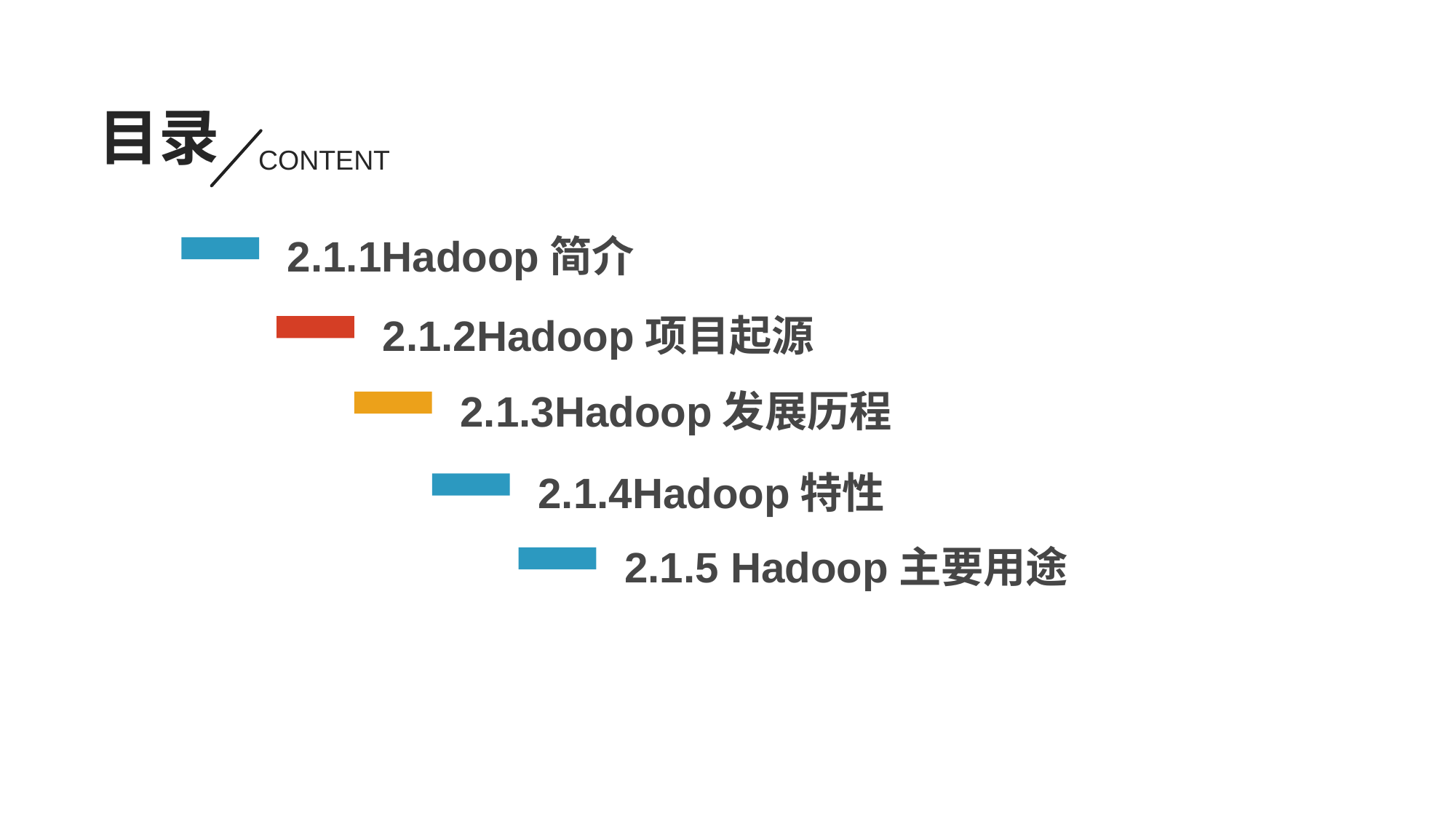

目录
CONTENT
2.1.1Hadoop简介

2.1.2Hadoop项目起源

2.1.3Hadoop发展历程

2.1.4Hadoop特性

2.1.5 Hadoop主要用途